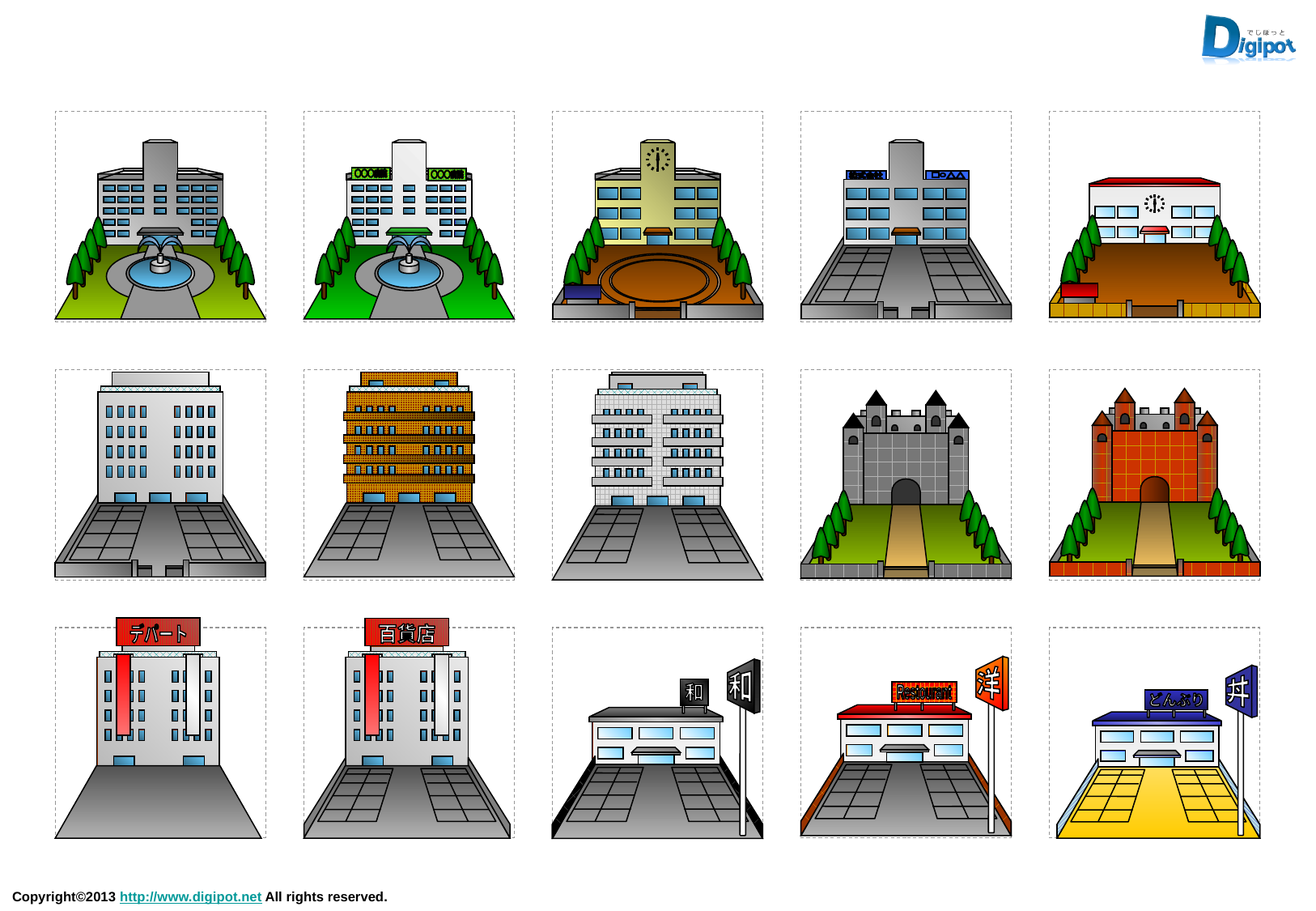

○○○病院
○○○病院

株式会社
□○△△

デパート

百貨店

洋

Restourant

和

和

丼

どんぶり